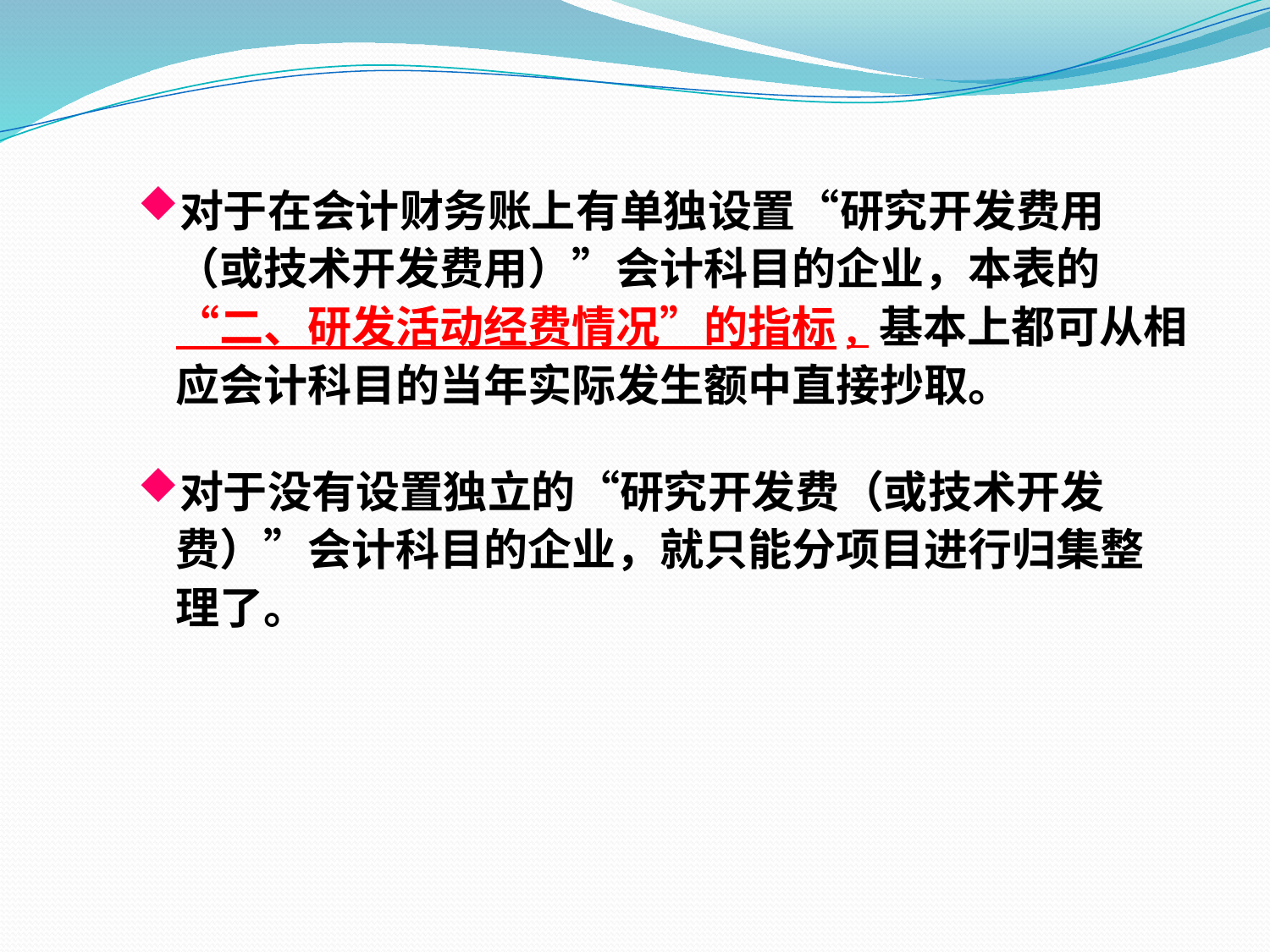

对于在会计财务账上有单独设置“研究开发费用（或技术开发费用）”会计科目的企业，本表的“二、研发活动经费情况”的指标, 基本上都可从相应会计科目的当年实际发生额中直接抄取。
对于没有设置独立的“研究开发费（或技术开发费）”会计科目的企业，就只能分项目进行归集整理了。
63